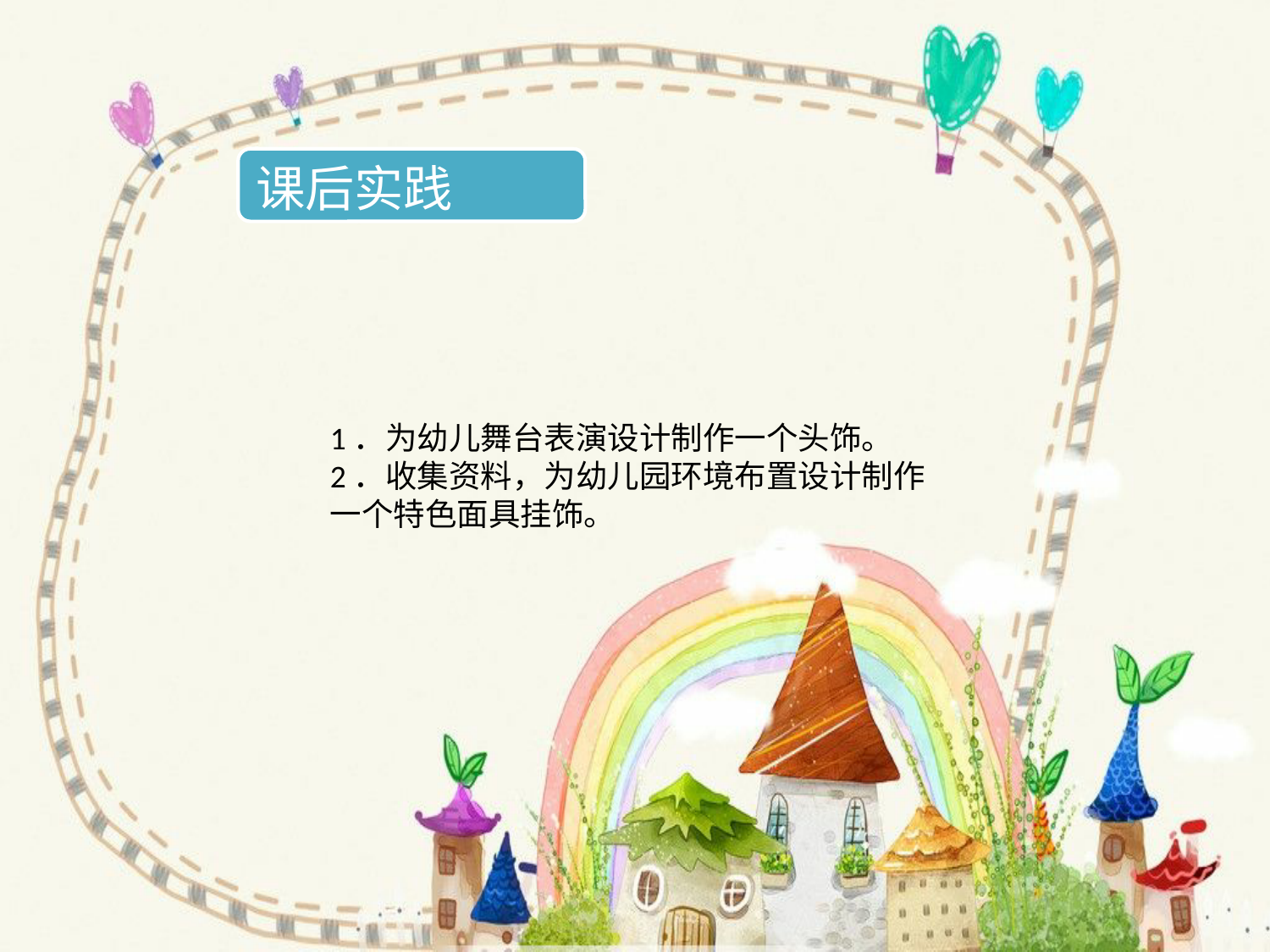

课后实践
1．为幼儿舞台表演设计制作一个头饰。
2．收集资料，为幼儿园环境布置设计制作一个特色面具挂饰。